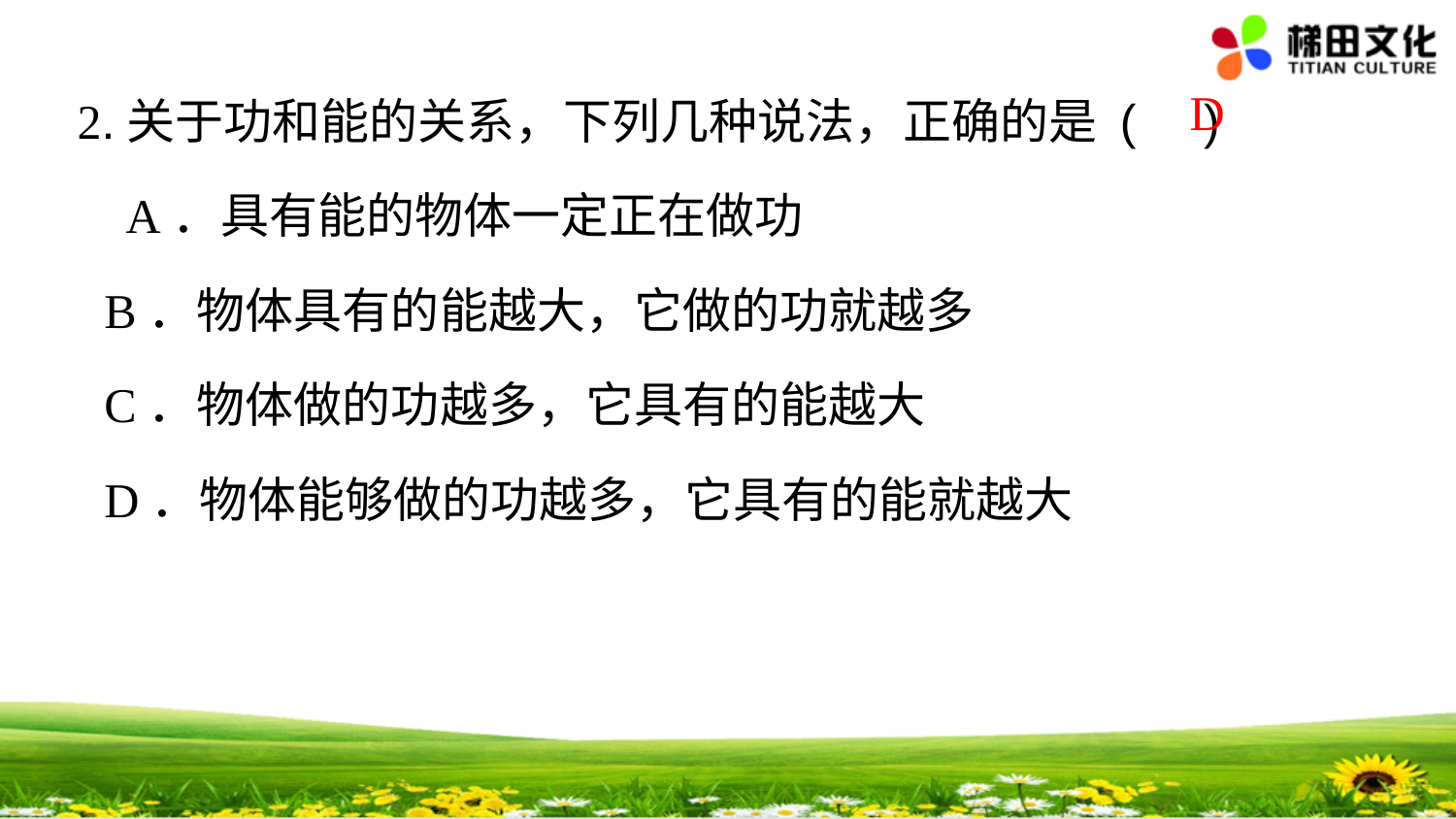

# 2.关于功和能的关系，下列几种说法，正确的是 (     )
    A．具有能的物体一定正在做功
  B．物体具有的能越大，它做的功就越多
  C．物体做的功越多，它具有的能越大
  D．物体能够做的功越多，它具有的能就越大
D